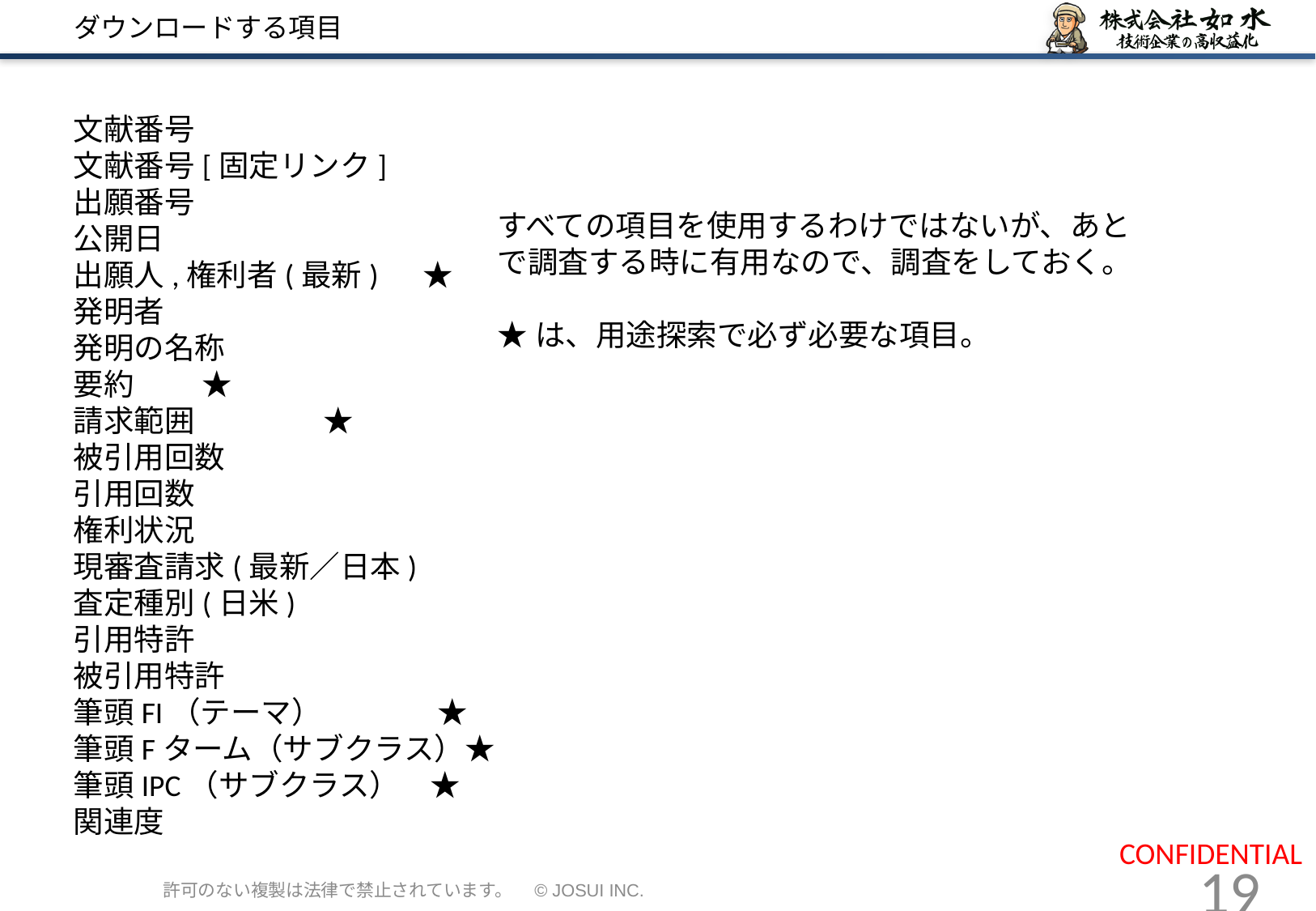

# ダウンロードする項目
文献番号
文献番号[固定リンク]
出願番号
公開日
出願人,権利者(最新)　 ★
発明者
発明の名称
要約	 ★
請求範囲	 ★
被引用回数
引用回数
権利状況
現審査請求(最新／日本)
査定種別(日米)
引用特許
被引用特許
筆頭FI（テーマ）	★
筆頭Fターム（サブクラス）★
筆頭IPC（サブクラス）　★
関連度
すべての項目を使用するわけではないが、あとで調査する時に有用なので、調査をしておく。

★は、用途探索で必ず必要な項目。
許可のない複製は法律で禁止されています。　© JOSUI INC.
19